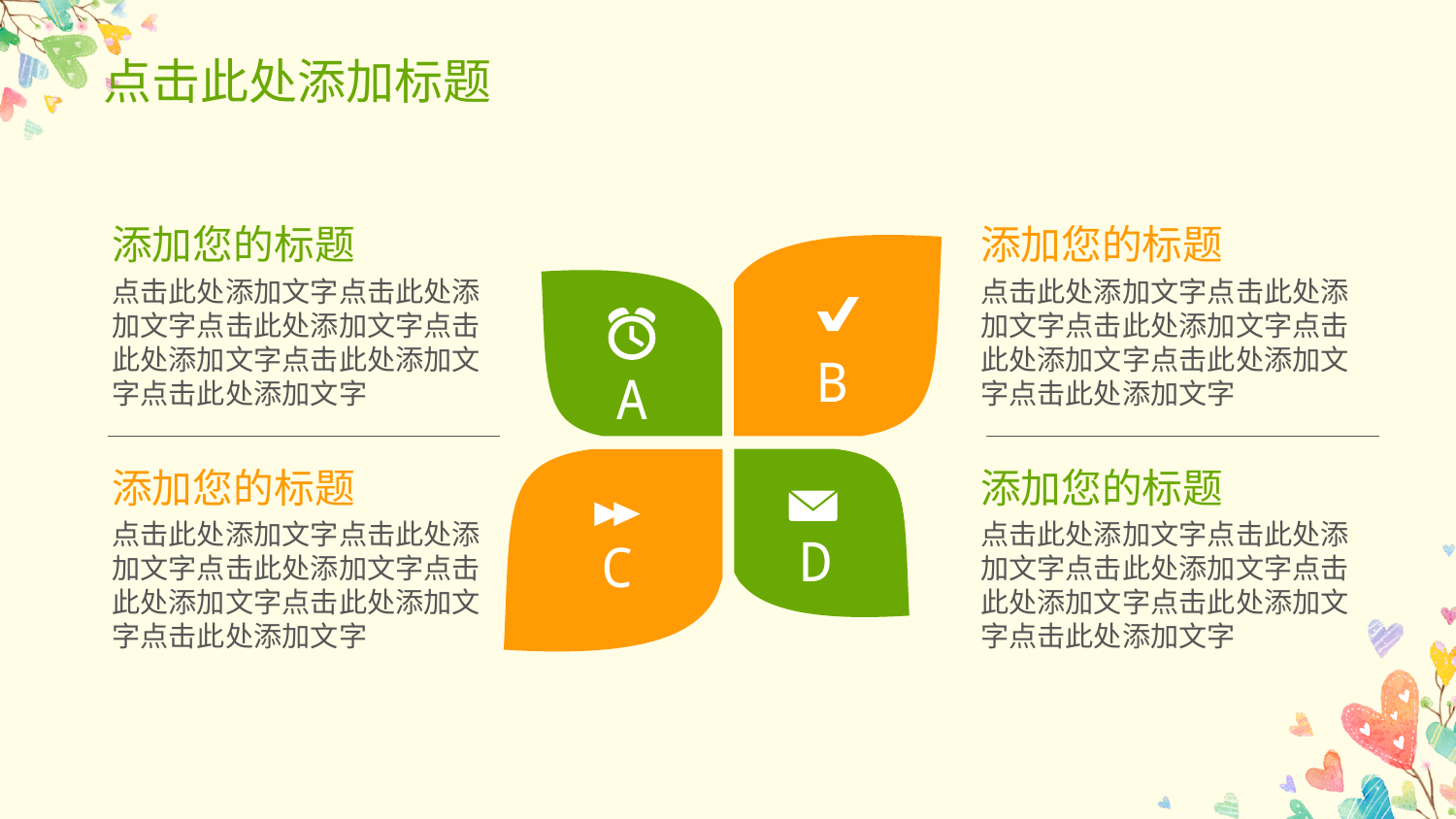

点击此处添加标题
添加您的标题
点击此处添加文字点击此处添加文字点击此处添加文字点击此处添加文字点击此处添加文字点击此处添加文字
添加您的标题
点击此处添加文字点击此处添加文字点击此处添加文字点击此处添加文字点击此处添加文字点击此处添加文字

B
A

添加您的标题
点击此处添加文字点击此处添加文字点击此处添加文字点击此处添加文字点击此处添加文字点击此处添加文字
添加您的标题
点击此处添加文字点击此处添加文字点击此处添加文字点击此处添加文字点击此处添加文字点击此处添加文字

D
C